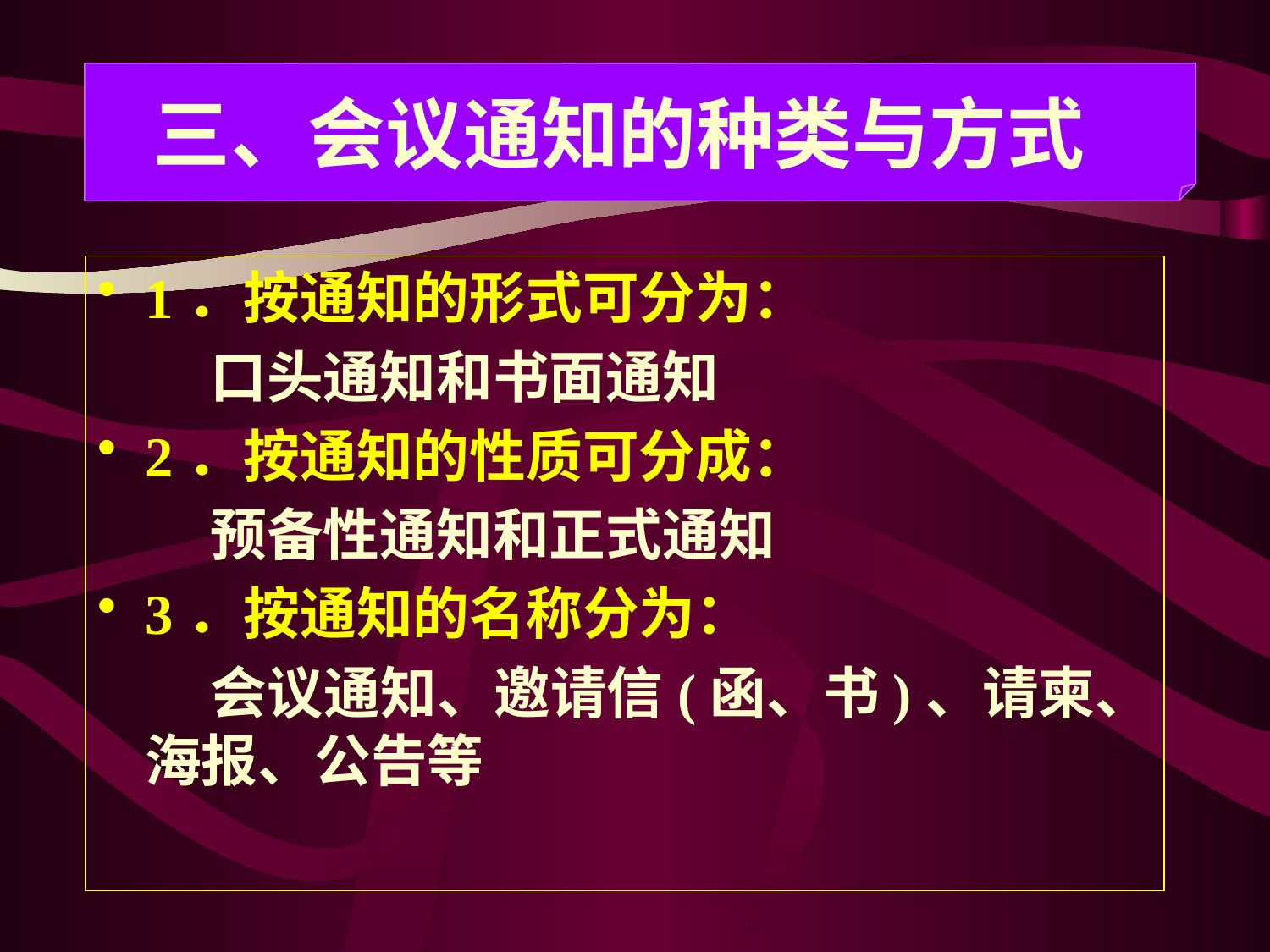

三、会议通知的种类与方式
#
1．按通知的形式可分为：
　　口头通知和书面通知
2．按通知的性质可分成：
　　预备性通知和正式通知
3．按通知的名称分为：
　　会议通知、邀请信(函、书)、请柬、海报、公告等